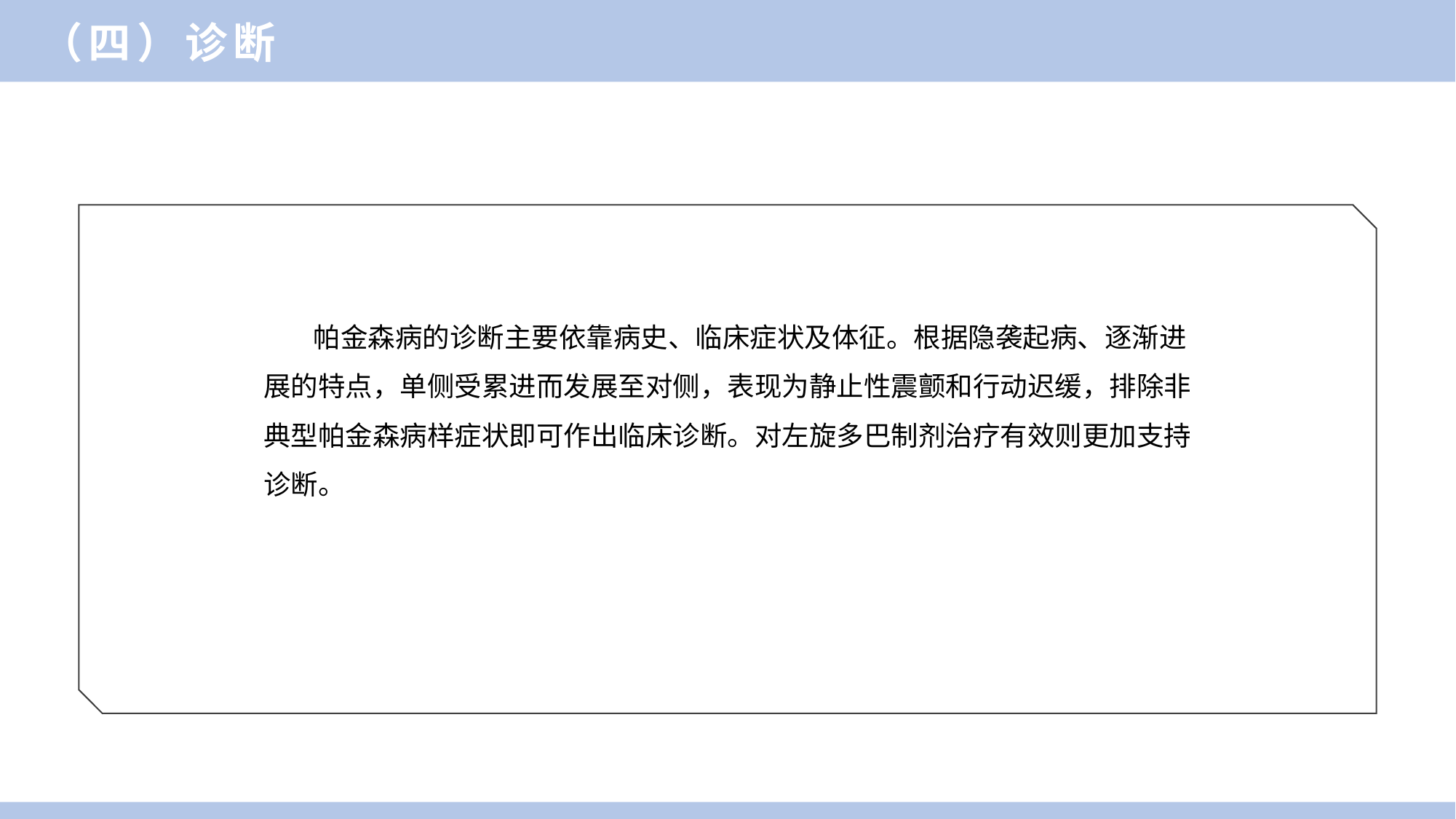

（四）诊断

       帕金森病的诊断主要依靠病史、临床症状及体征。根据隐袭起病、逐渐进展的特点，单侧受累进而发展至对侧，表现为静止性震颤和行动迟缓，排除非典型帕金森病样症状即可作出临床诊断。对左旋多巴制剂治疗有效则更加支持诊断。